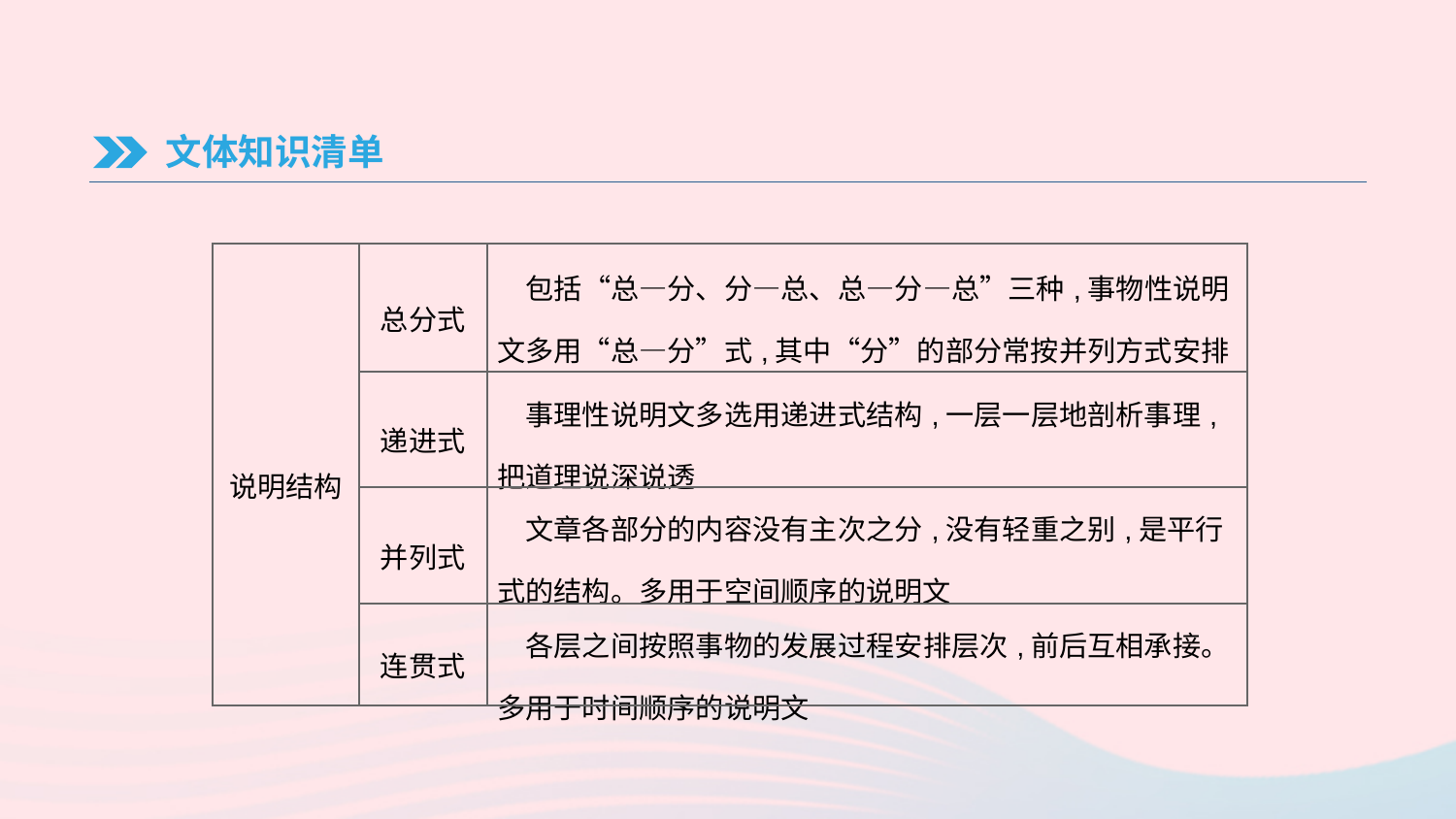

文体知识清单

| 说明结构 | 总分式 | 包括“总—分、分—总、总—分—总”三种,事物性说明文多用“总—分”式,其中“分”的部分常按并列方式安排 |
| --- | --- | --- |
|  | 递进式 | 事理性说明文多选用递进式结构,一层一层地剖析事理,把道理说深说透 |
|  | 并列式 | 文章各部分的内容没有主次之分,没有轻重之别,是平行式的结构。多用于空间顺序的说明文 |
|  | 连贯式 | 各层之间按照事物的发展过程安排层次,前后互相承接。多用于时间顺序的说明文 |